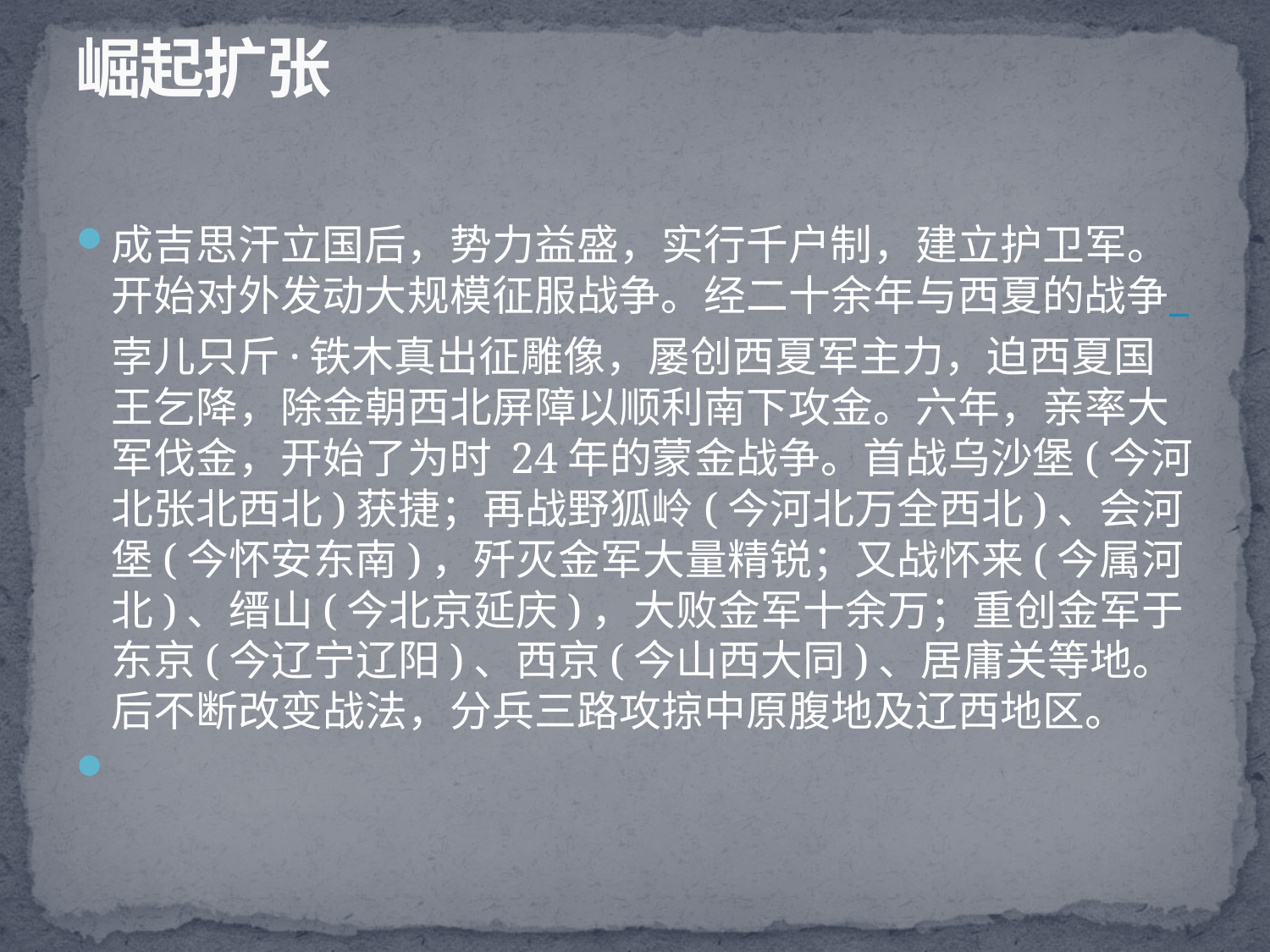

# 崛起扩张
成吉思汗立国后，势力益盛，实行千户制，建立护卫军。开始对外发动大规模征服战争。经二十余年与西夏的战争  孛儿只斤·铁木真出征雕像，屡创西夏军主力，迫西夏国王乞降，除金朝西北屏障以顺利南下攻金。六年，亲率大军伐金，开始了为时 24年的蒙金战争。首战乌沙堡(今河北张北西北)获捷；再战野狐岭(今河北万全西北)、会河堡(今怀安东南)，歼灭金军大量精锐；又战怀来(今属河北)、缙山(今北京延庆)，大败金军十余万；重创金军于东京(今辽宁辽阳)、西京(今山西大同)、居庸关等地。后不断改变战法，分兵三路攻掠中原腹地及辽西地区。